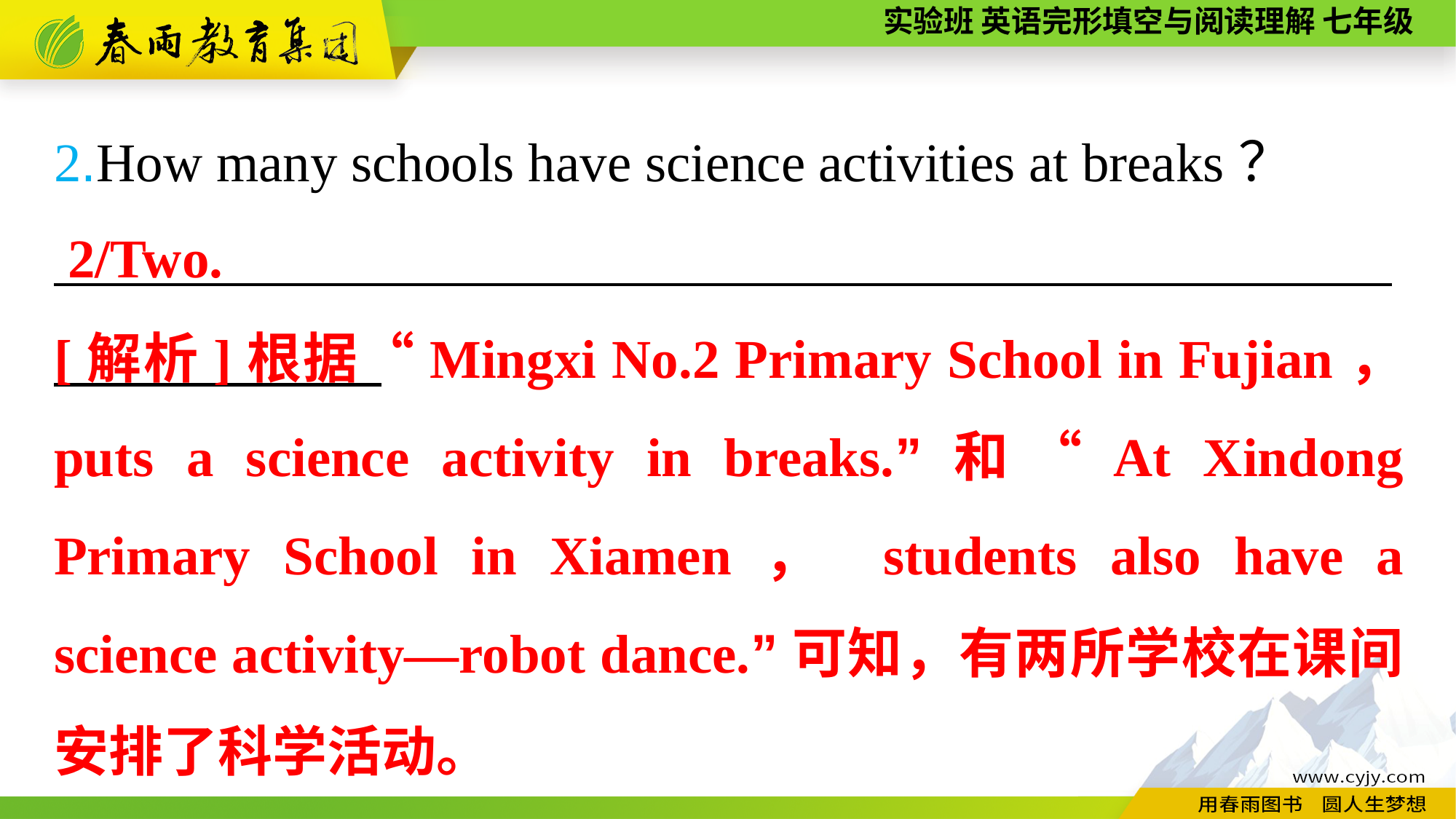

2.How many schools have science activities at breaks？
_________________________________________________
2/Two.
[解析]根据“Mingxi No.2 Primary School in Fujian， puts a science activity in breaks.”和“At Xindong Primary School in Xiamen， students also have a science activity—robot dance.”可知，有两所学校在课间安排了科学活动。